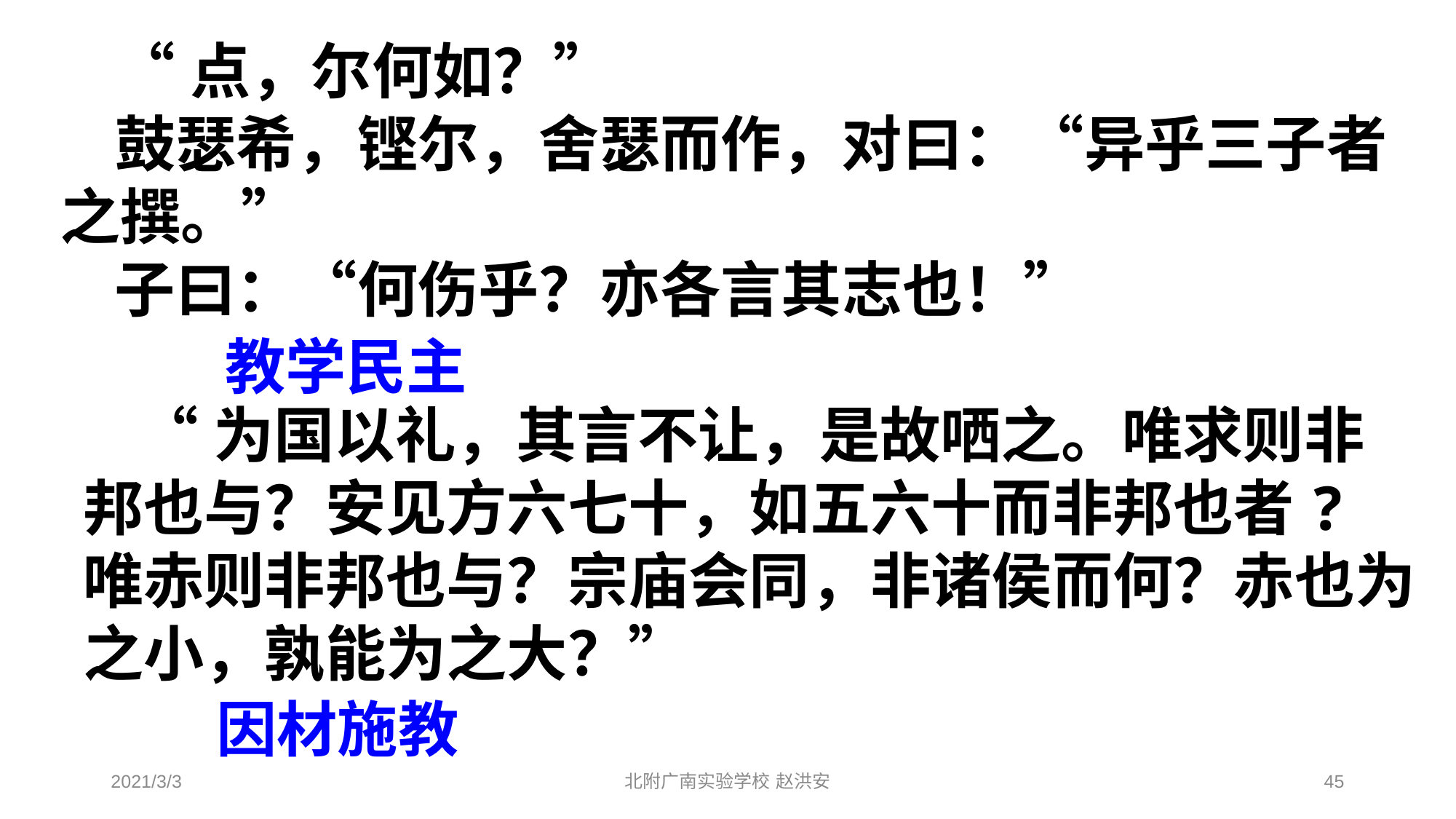

“点，尔何如？”
    鼓瑟希，铿尔，舍瑟而作，对曰：“异乎三子者之撰。”
    子曰：“何伤乎？亦各言其志也！”
教学民主
    “为国以礼，其言不让，是故哂之。唯求则非邦也与？安见方六七十，如五六十而非邦也者?唯赤则非邦也与？宗庙会同，非诸侯而何？赤也为之小，孰能为之大？”
因材施教
2021/3/3
北附广南实验学校 赵洪安
45